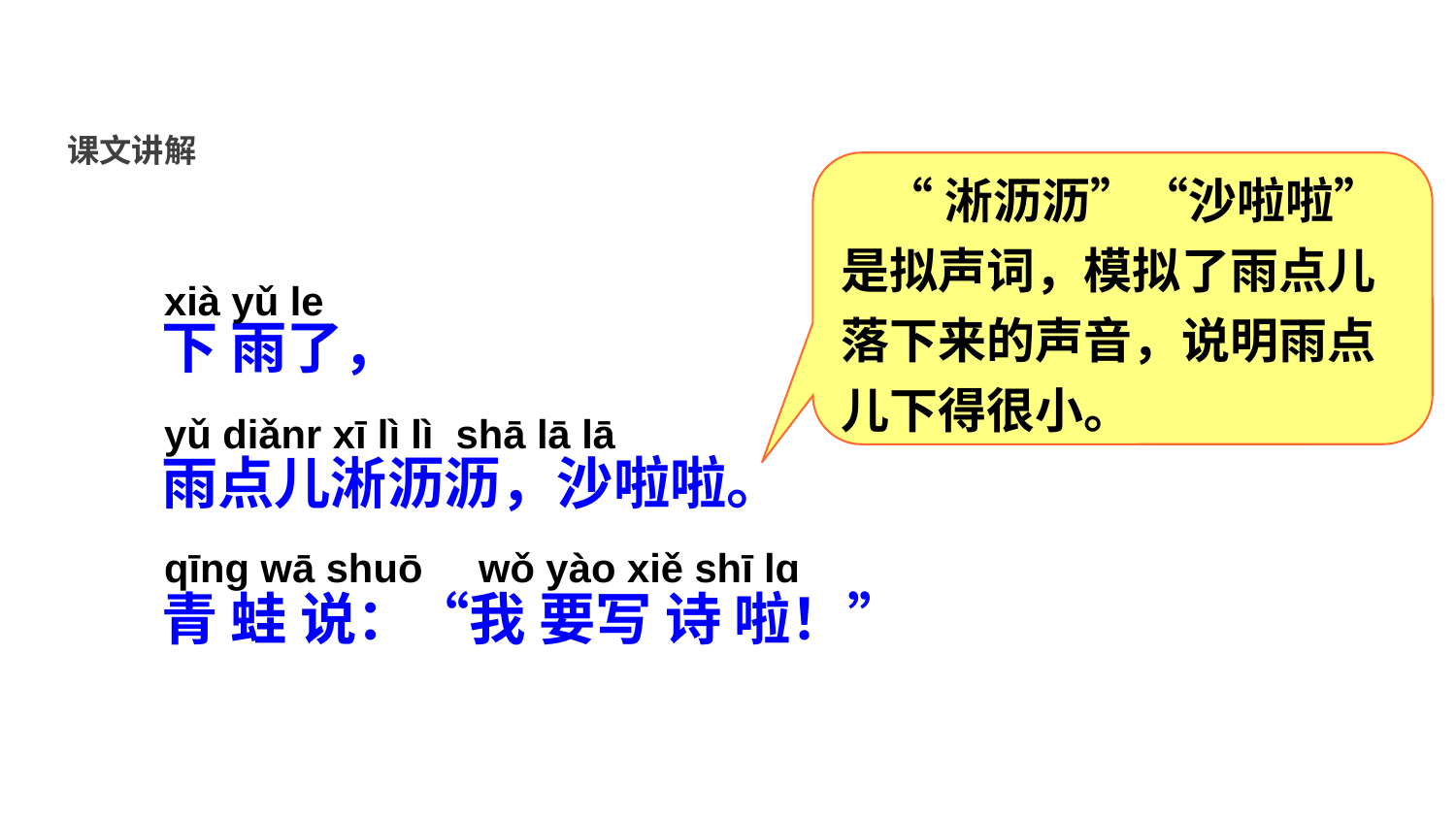

课文讲解
    “淅沥沥”“沙啦啦”是拟声词，模拟了雨点儿落下来的声音，说明雨点儿下得很小。
xià yǔ le
yǔ diǎnr xī lì lì  shā lā lā
qīnɡ wā shuō     wǒ yào xiě shī lɑ
下 雨了，
雨点儿淅沥沥，沙啦啦。
青 蛙 说：“我 要写 诗 啦！”